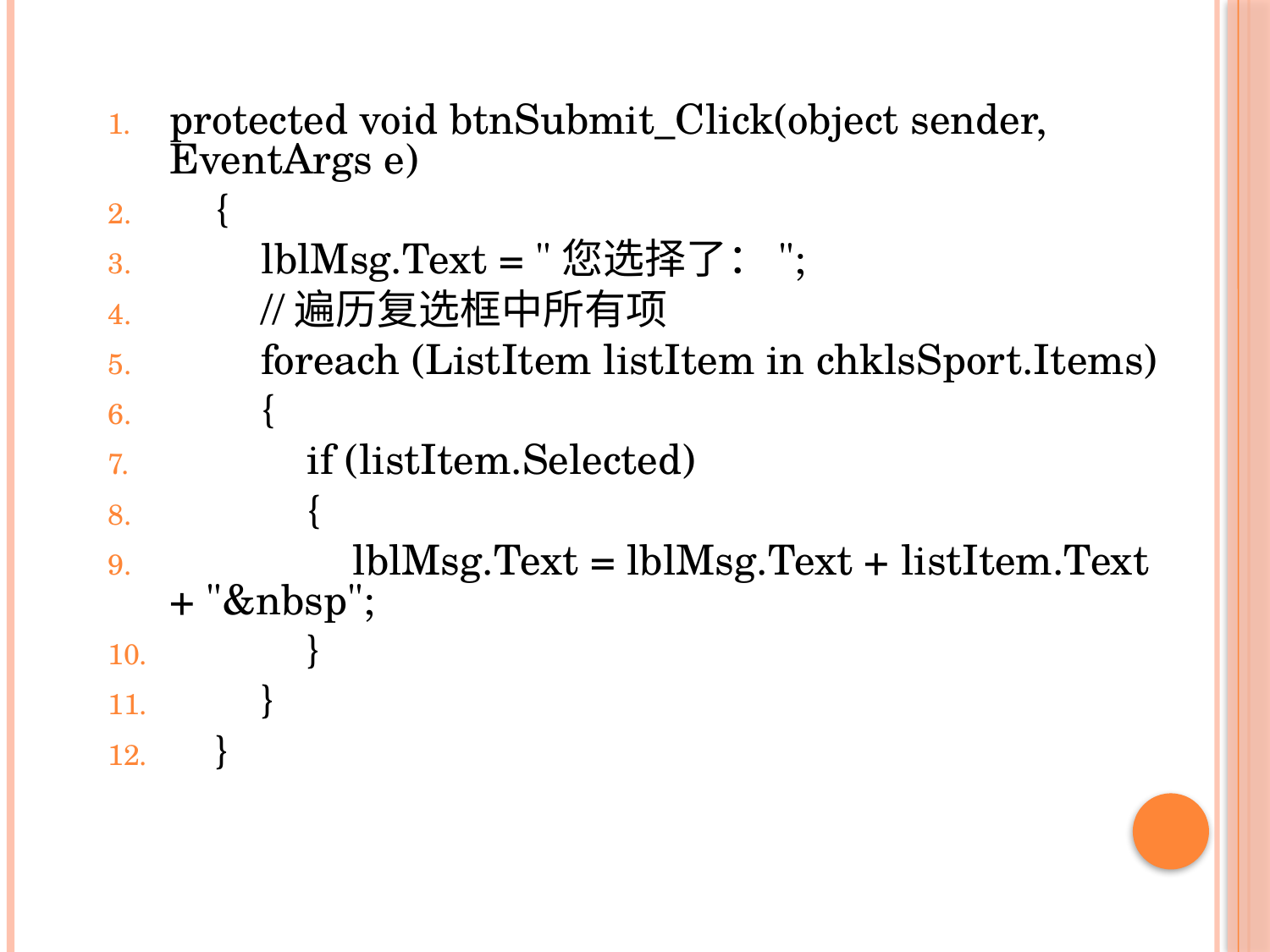

#
protected void btnSubmit_Click(object sender, EventArgs e)
    {
        lblMsg.Text = "您选择了：";
        //遍历复选框中所有项
        foreach (ListItem listItem in chklsSport.Items)
        {
            if (listItem.Selected)
            {
                lblMsg.Text = lblMsg.Text + listItem.Text + "&nbsp";
            }
        }
    }
41